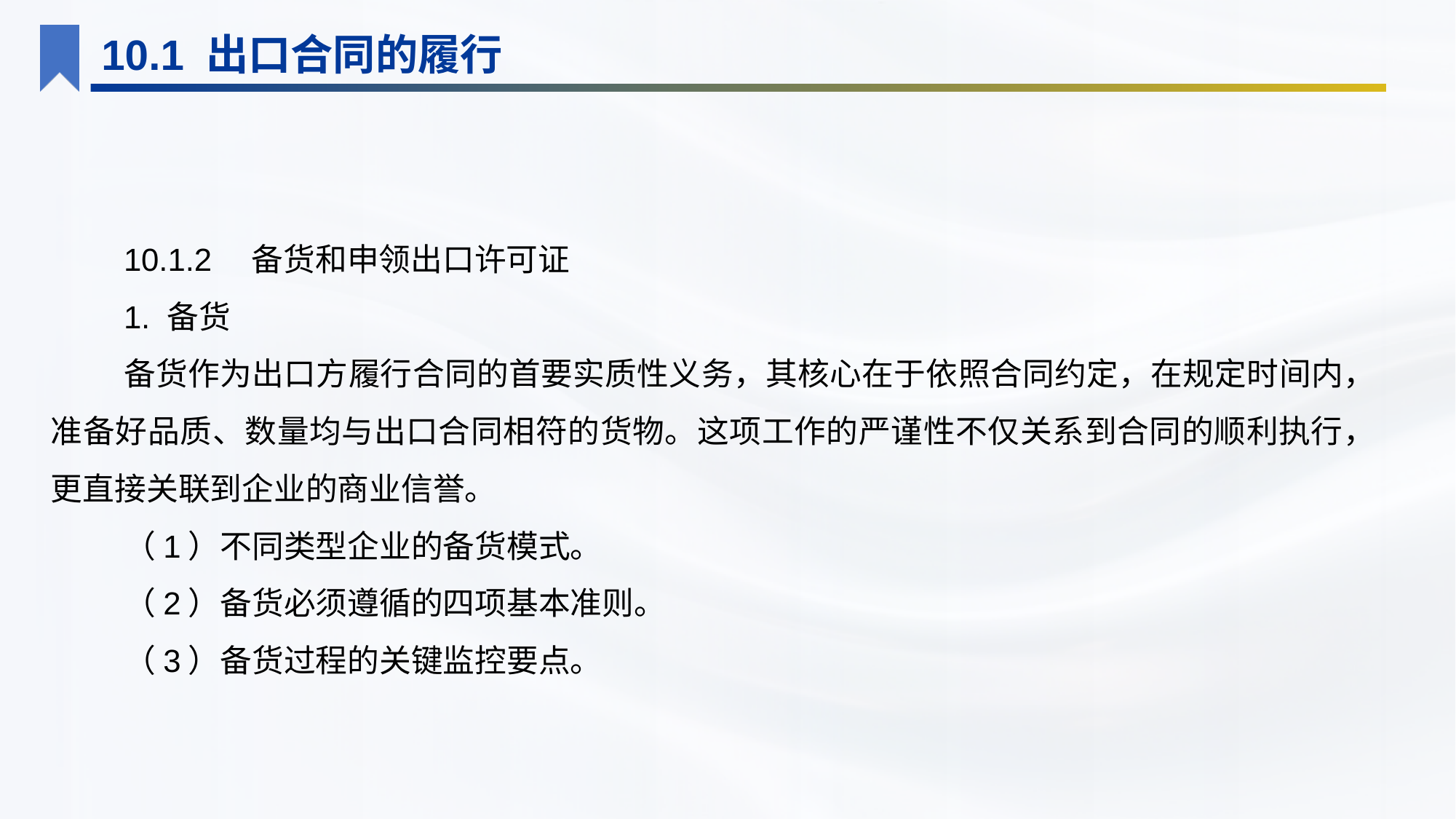

10.1 出口合同的履行
10.1.2　备货和申领出口许可证
1. 备货
备货作为出口方履行合同的首要实质性义务，其核心在于依照合同约定，在规定时间内，准备好品质、数量均与出口合同相符的货物。这项工作的严谨性不仅关系到合同的顺利执行，更直接关联到企业的商业信誉。
（1）不同类型企业的备货模式。
（2）备货必须遵循的四项基本准则。
（3）备货过程的关键监控要点。